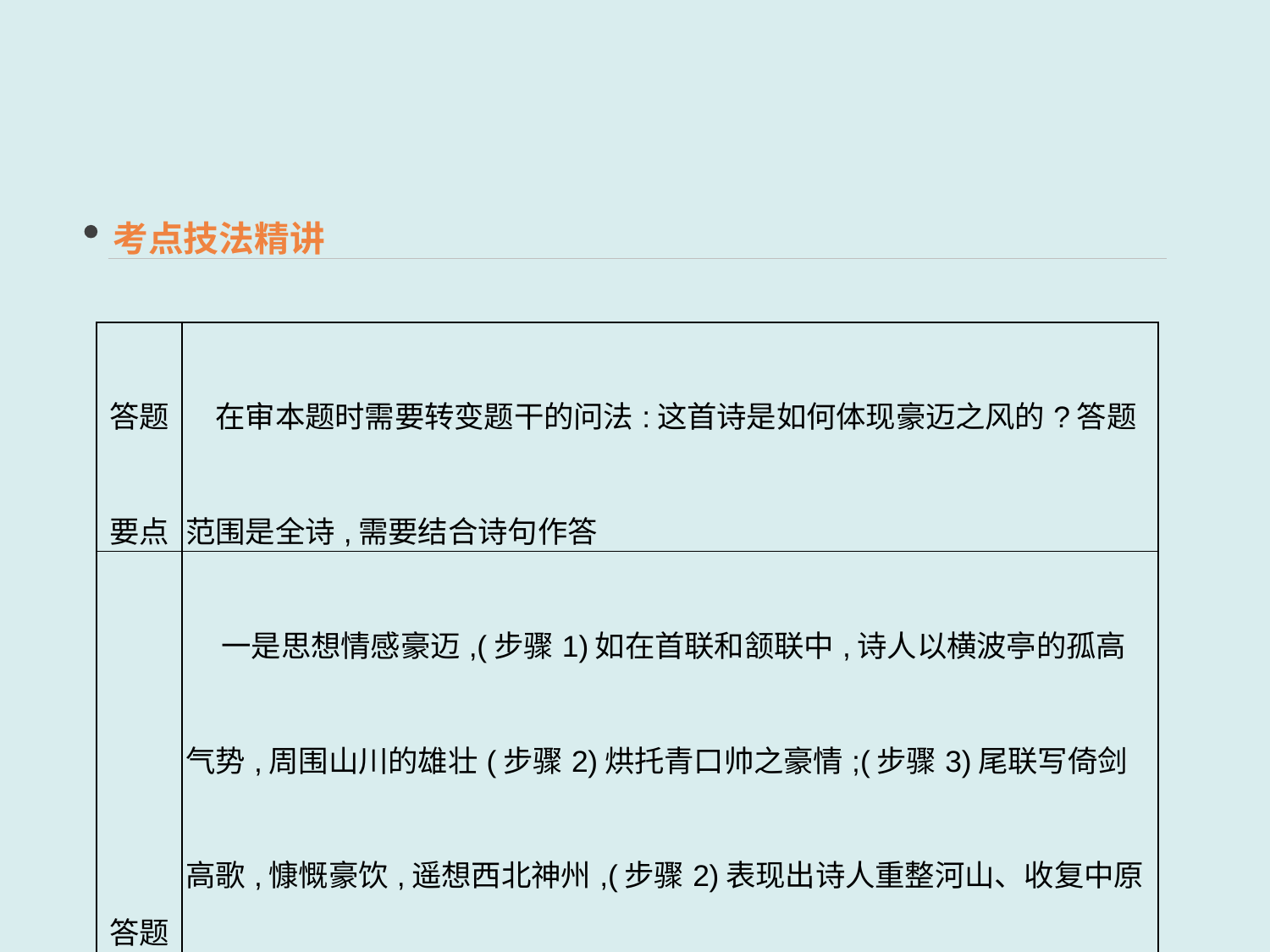

考点技法精讲

| 答题要点 | 在审本题时需要转变题干的问法:这首诗是如何体现豪迈之风的?答题范围是全诗,需要结合诗句作答 |
| --- | --- |
| 答题步骤 | 一是思想情感豪迈,(步骤1)如在首联和颔联中,诗人以横波亭的孤高气势,周围山川的雄壮(步骤2)烘托青口帅之豪情;(步骤3)尾联写倚剑高歌,慷慨豪饮,遥想西北神州,(步骤2)表现出诗人重整河山、收复中原的豪迈气概。(步骤3) 　二是用词不凡,(步骤1)如“插”“压”形象地写出横波亭下临飞流的险要之势;颔联中“万里”“千年”分别从空间的广阔与时间的悠远的角度,(步骤2)表现了景的壮观与人的豪情。(步骤3) |